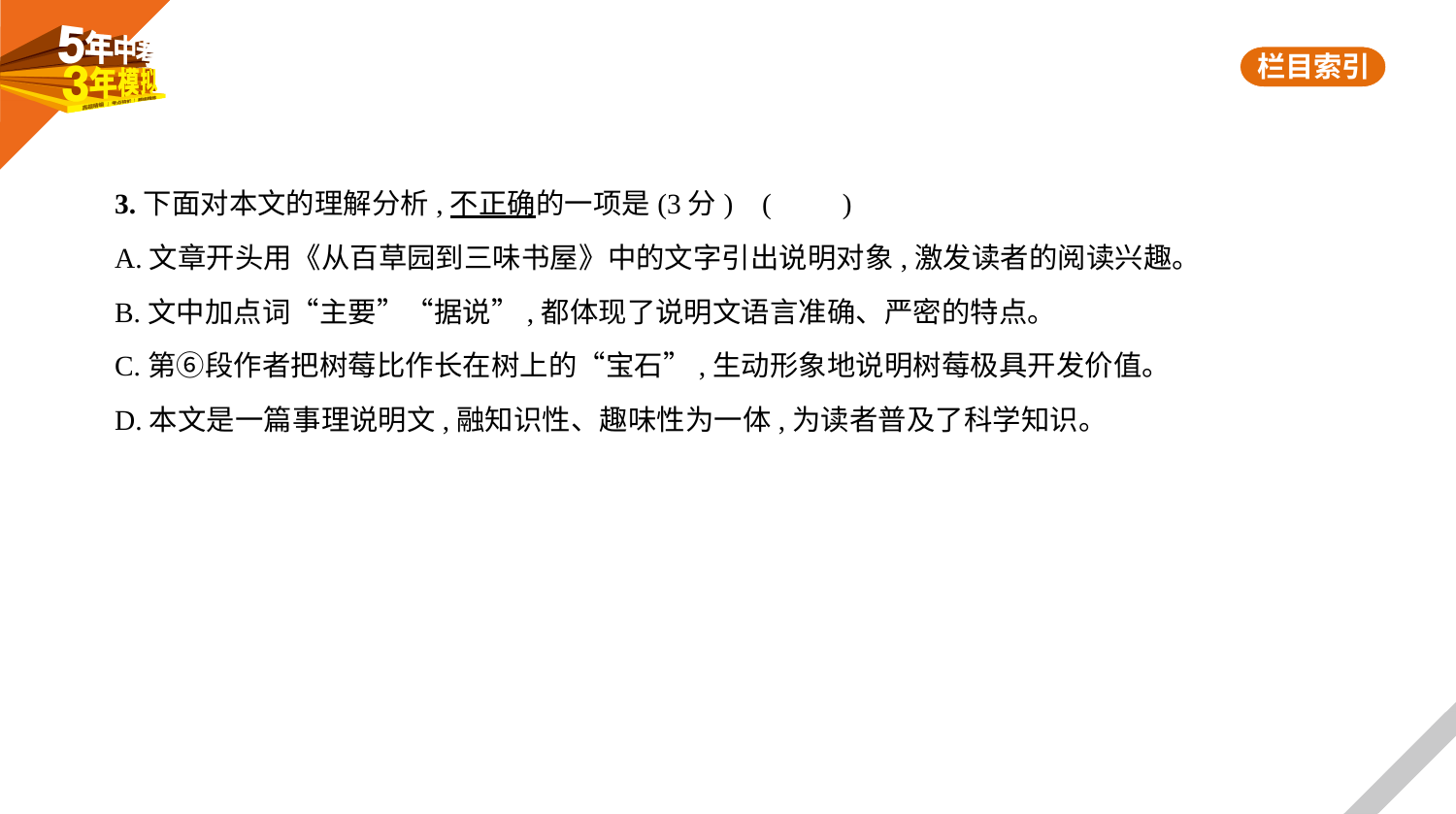

3.下面对本文的理解分析,不正确的一项是(3分) (　　)
A.文章开头用《从百草园到三味书屋》中的文字引出说明对象,激发读者的阅读兴趣。
B.文中加点词“主要”“据说”,都体现了说明文语言准确、严密的特点。
C.第⑥段作者把树莓比作长在树上的“宝石”,生动形象地说明树莓极具开发价值。
D.本文是一篇事理说明文,融知识性、趣味性为一体,为读者普及了科学知识。